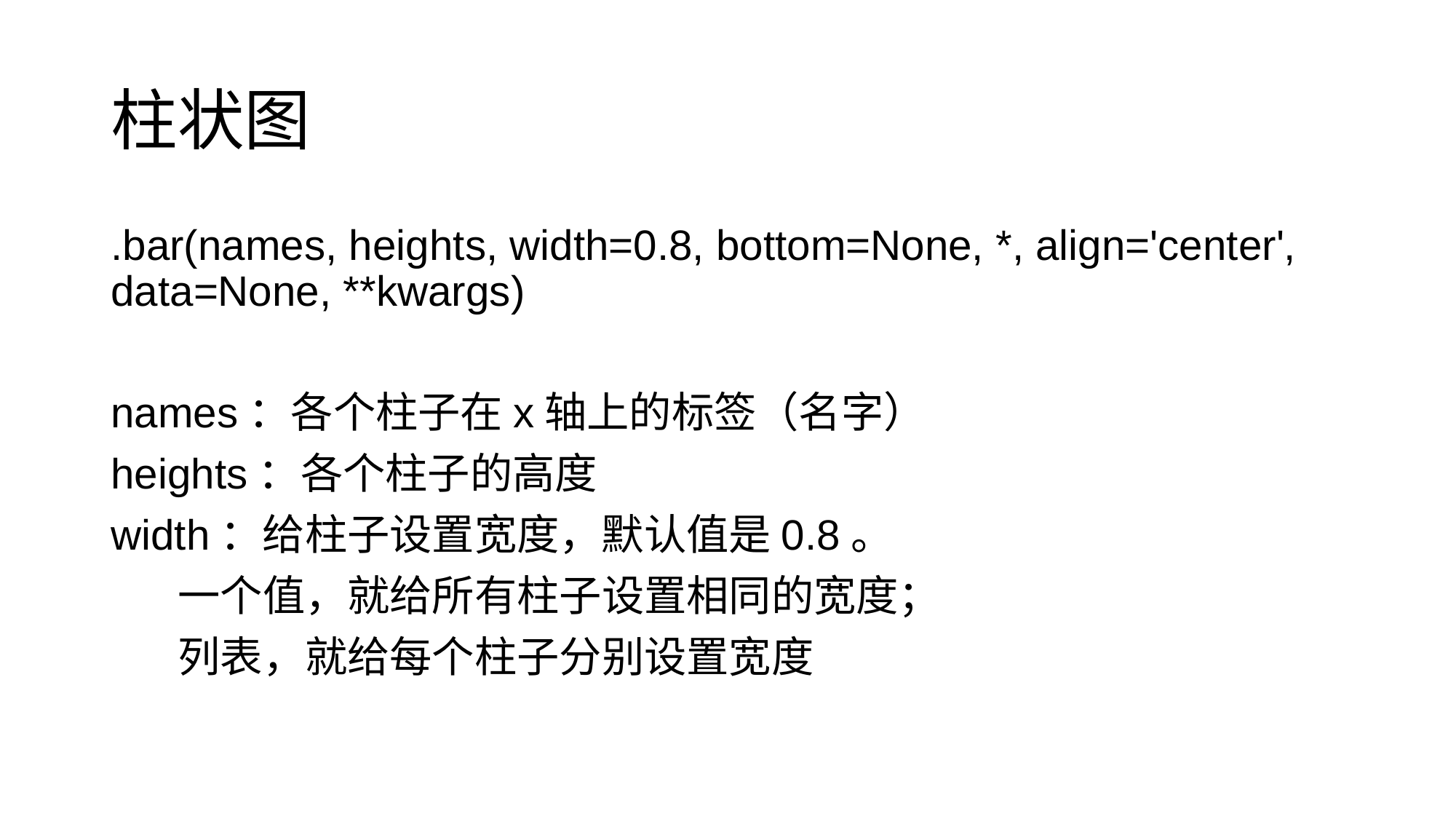

# 柱状图
.bar(names, heights, width=0.8, bottom=None, *, align='center', data=None, **kwargs)

names：各个柱子在x轴上的标签（名字）
heights：各个柱子的高度
width：给柱子设置宽度，默认值是0.8。
      一个值，就给所有柱子设置相同的宽度；
      列表，就给每个柱子分别设置宽度